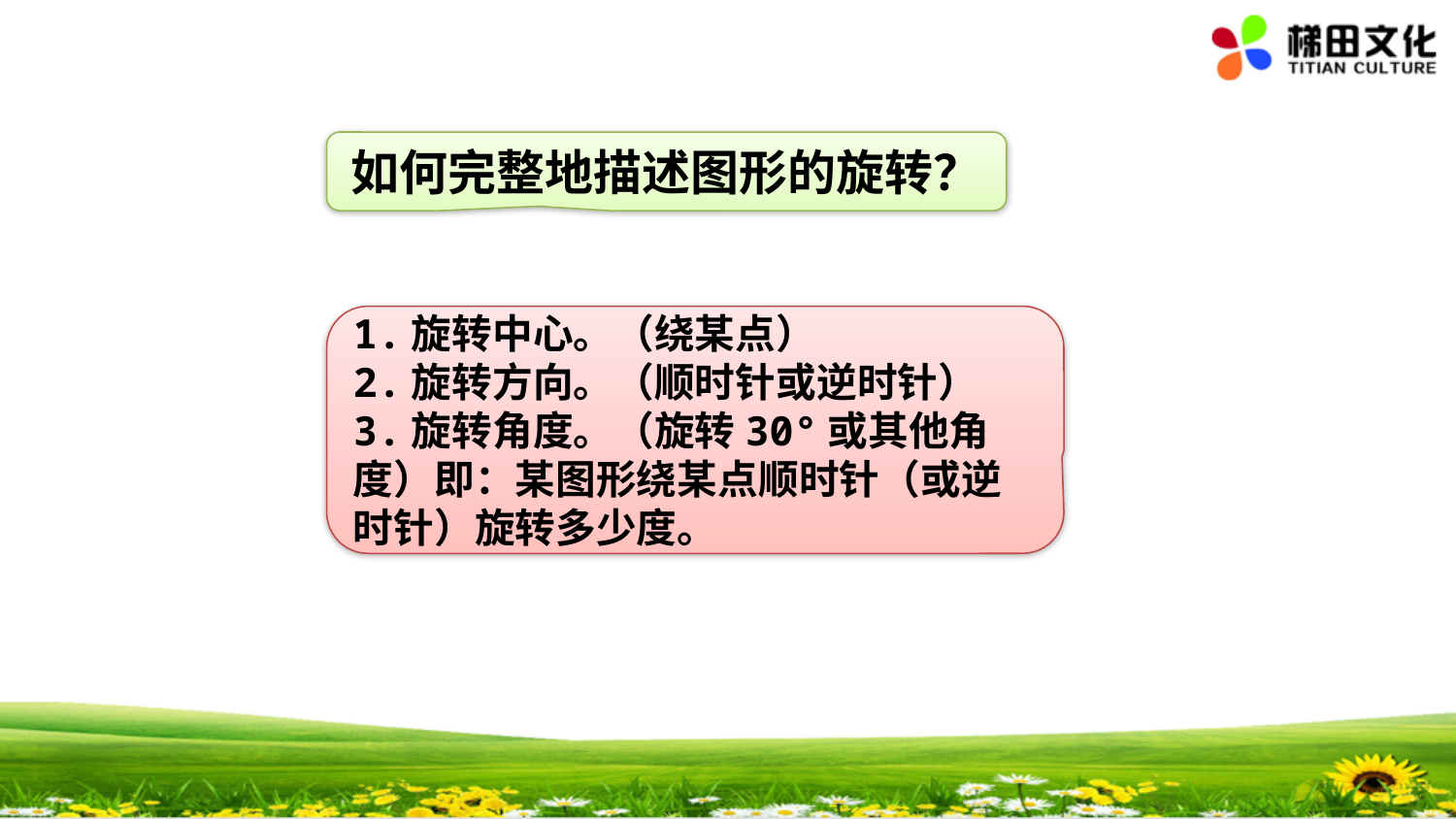

如何完整地描述图形的旋转？
1.旋转中心。（绕某点）
2.旋转方向。（顺时针或逆时针）
3.旋转角度。（旋转30°或其他角度）即：某图形绕某点顺时针（或逆时针）旋转多少度。